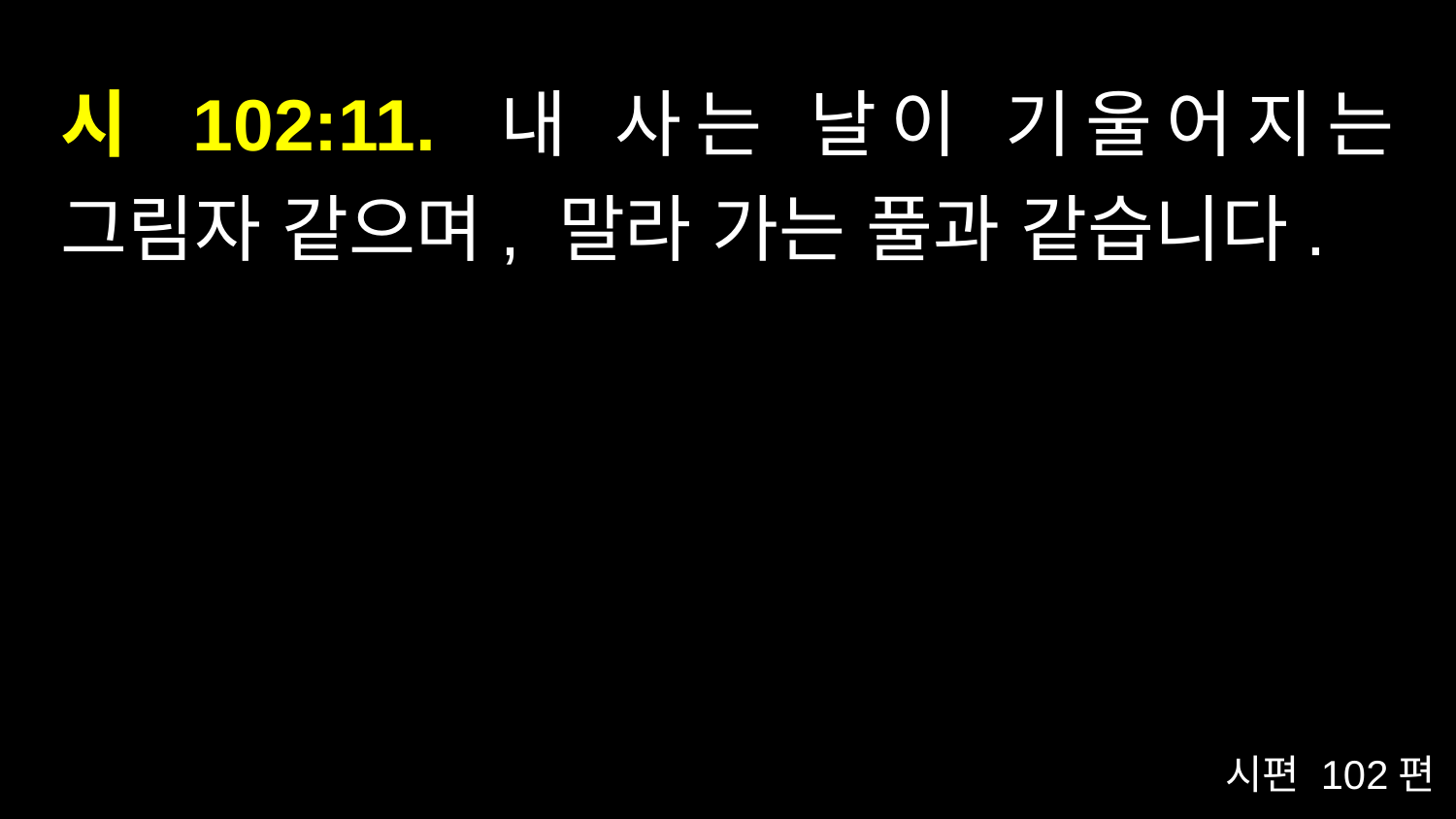

# 시 102:11. 내 사는 날이 기울어지는 그림자 같으며, 말라 가는 풀과 같습니다.
시편 102편